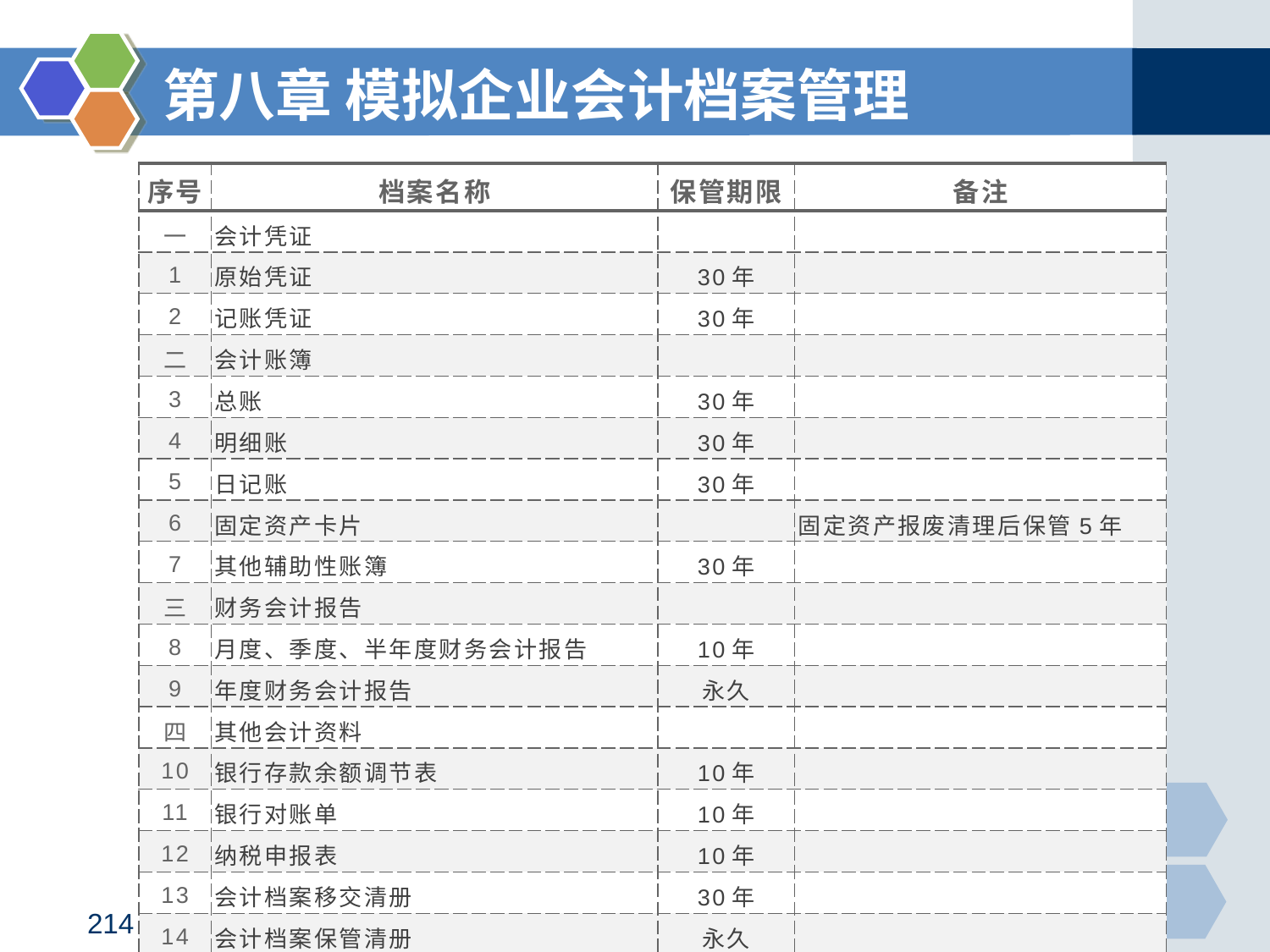

第八章 模拟企业会计档案管理
| 序号 | 档案名称 | 保管期限 | 备注 |
| --- | --- | --- | --- |
| 一 | 会计凭证 |  |  |
| 1 | 原始凭证 | 30年 |  |
| 2 | 记账凭证 | 30年 |  |
| 二 | 会计账簿 |  |  |
| 3 | 总账 | 30年 |  |
| 4 | 明细账 | 30年 |  |
| 5 | 日记账 | 30年 |  |
| 6 | 固定资产卡片 |  | 固定资产报废清理后保管5年 |
| 7 | 其他辅助性账簿 | 30年 |  |
| 三 | 财务会计报告 |  |  |
| 8 | 月度、季度、半年度财务会计报告 | 10年 |  |
| 9 | 年度财务会计报告 | 永久 |  |
| 四 | 其他会计资料 |  |  |
| 10 | 银行存款余额调节表 | 10年 |  |
| 11 | 银行对账单 | 10年 |  |
| 12 | 纳税申报表 | 10年 |  |
| 13 | 会计档案移交清册 | 30年 |  |
| 14 | 会计档案保管清册 | 永久 |  |
| 15 | 会计档案销毁清册 | 永久 |  |
| 16 | 会计档案鉴定意见书 | 永久 |  |